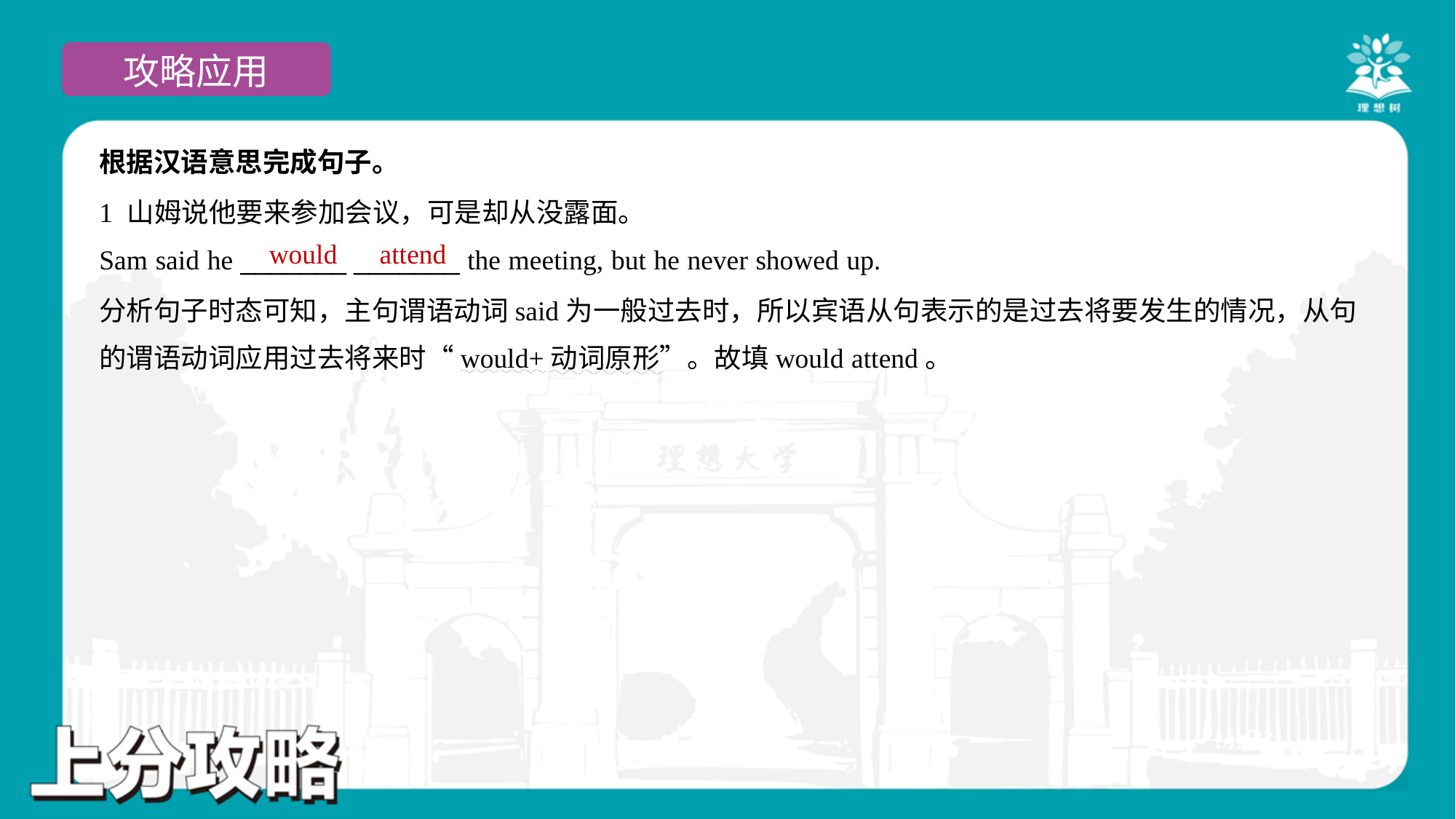

根据汉语意思完成句子。
1 山姆说他要来参加会议，可是却从没露面。
Sam said he _______ _______ the meeting, but he never showed up.
would
attend
分析句子时态可知，主句谓语动词said为一般过去时，所以宾语从句表示的是过去将要发生的情况，从句
的谓语动词应用过去将来时“would+动词原形”。故填would attend。